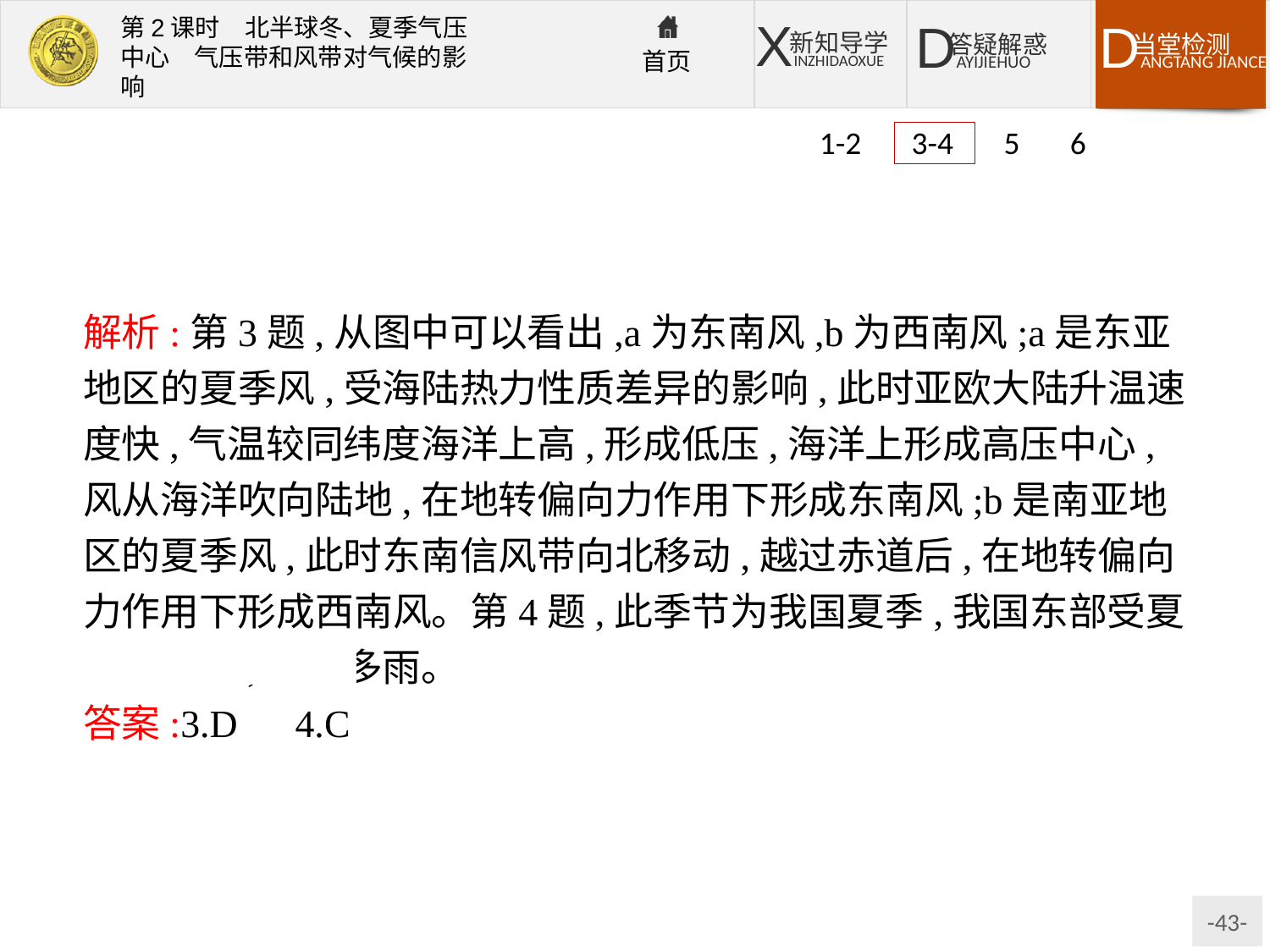

1-2       3-4       5       6

解析:第3题,从图中可以看出,a为东南风,b为西南风;a是东亚地区的夏季风,受海陆热力性质差异的影响,此时亚欧大陆升温速度快,气温较同纬度海洋上高,形成低压,海洋上形成高压中心,风从海洋吹向陆地,在地转偏向力作用下形成东南风;b是南亚地区的夏季风,此时东南信风带向北移动,越过赤道后,在地转偏向力作用下形成西南风。第4题,此季节为我国夏季,我国东部受夏季风影响,高温多雨。
答案:3.D　4.C